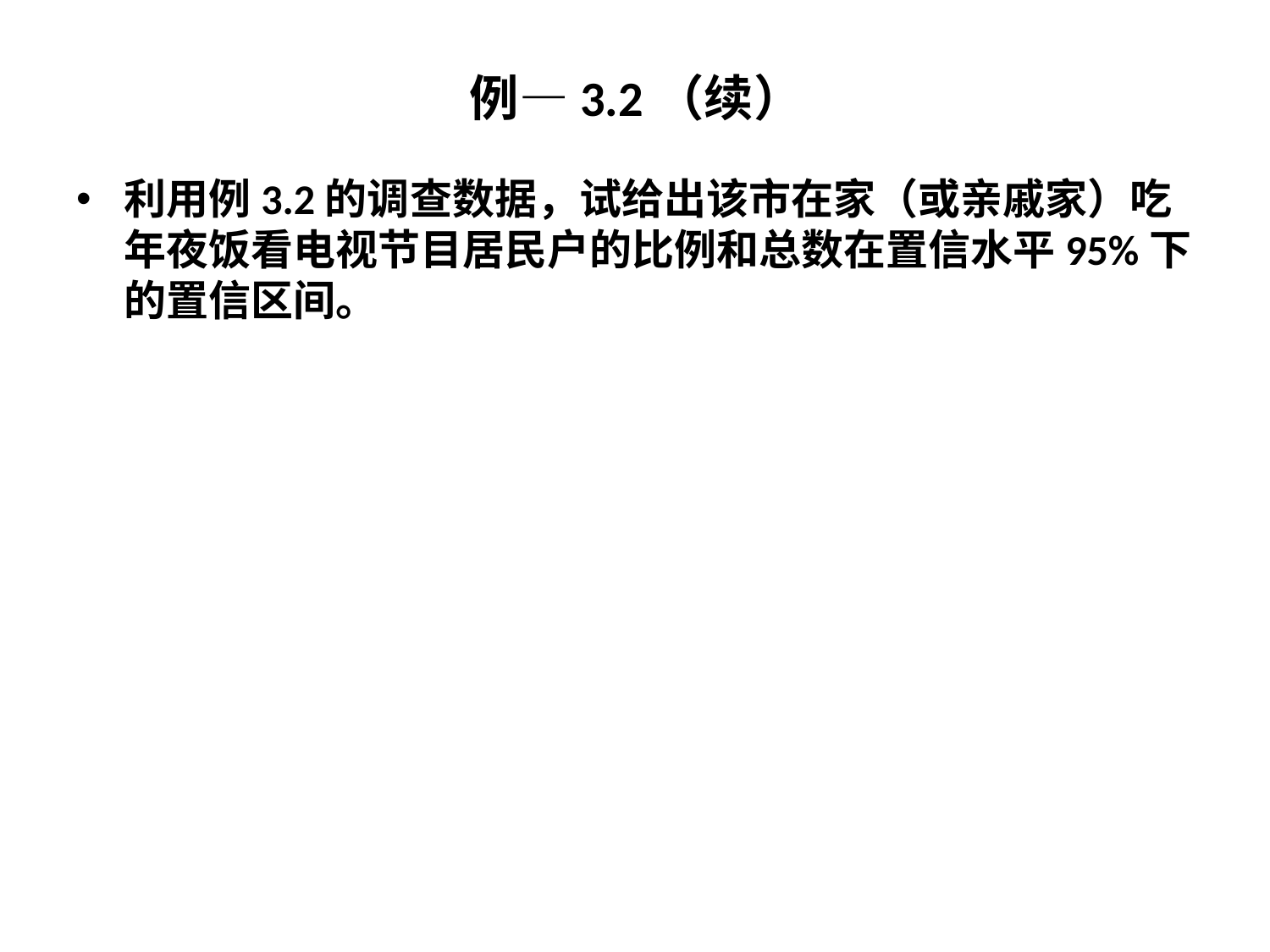

# 例—3.2（续）
利用例3.2的调查数据，试给出该市在家（或亲戚家）吃年夜饭看电视节目居民户的比例和总数在置信水平95%下的置信区间。